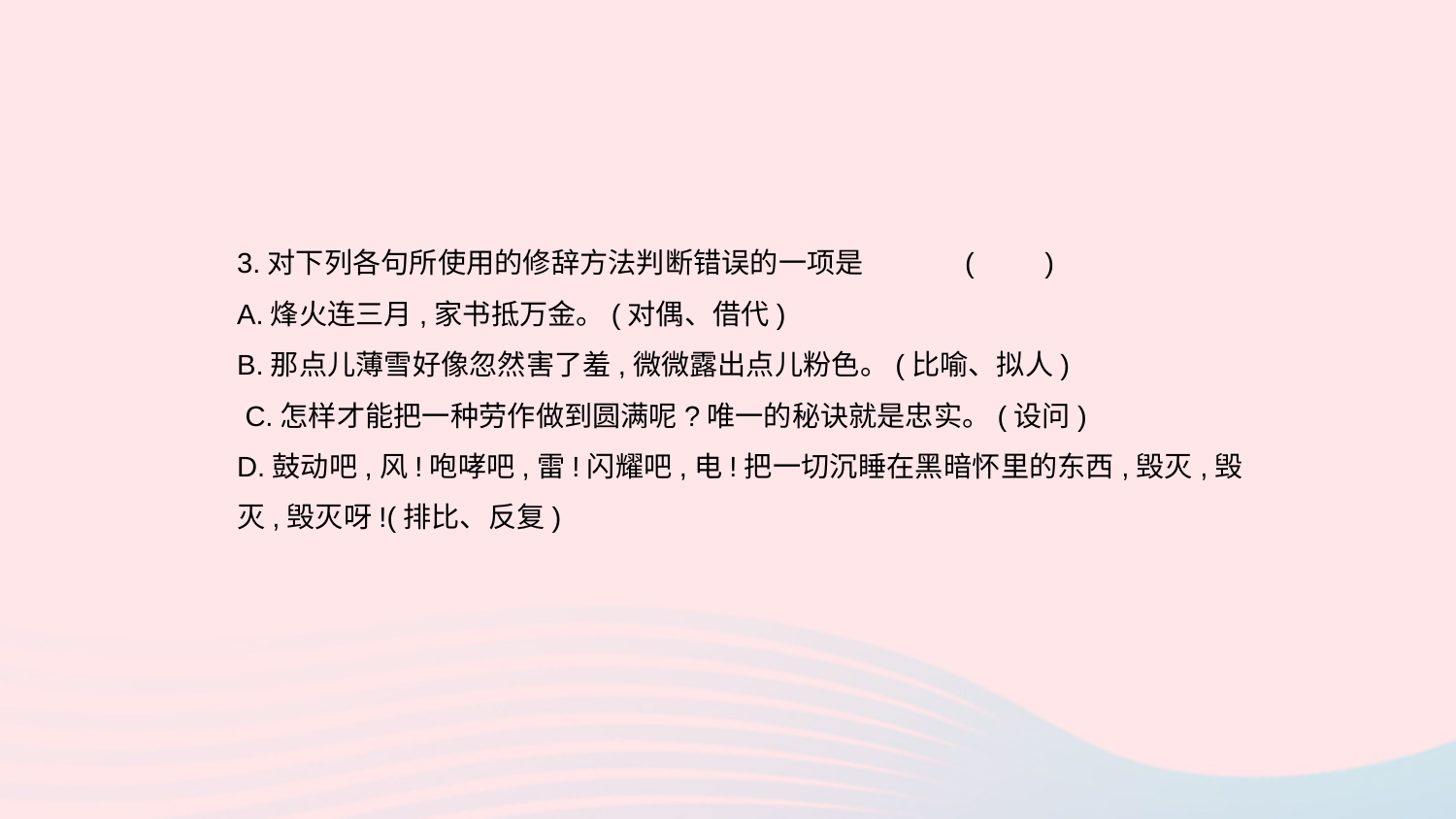

3.对下列各句所使用的修辞方法判断错误的一项是	(　　)
A.烽火连三月,家书抵万金。(对偶、借代)
B.那点儿薄雪好像忽然害了羞,微微露出点儿粉色。(比喻、拟人)
 C.怎样才能把一种劳作做到圆满呢?唯一的秘诀就是忠实。(设问)
D.鼓动吧,风!咆哮吧,雷!闪耀吧,电!把一切沉睡在黑暗怀里的东西,毁灭,毁灭,毁灭呀!(排比、反复)